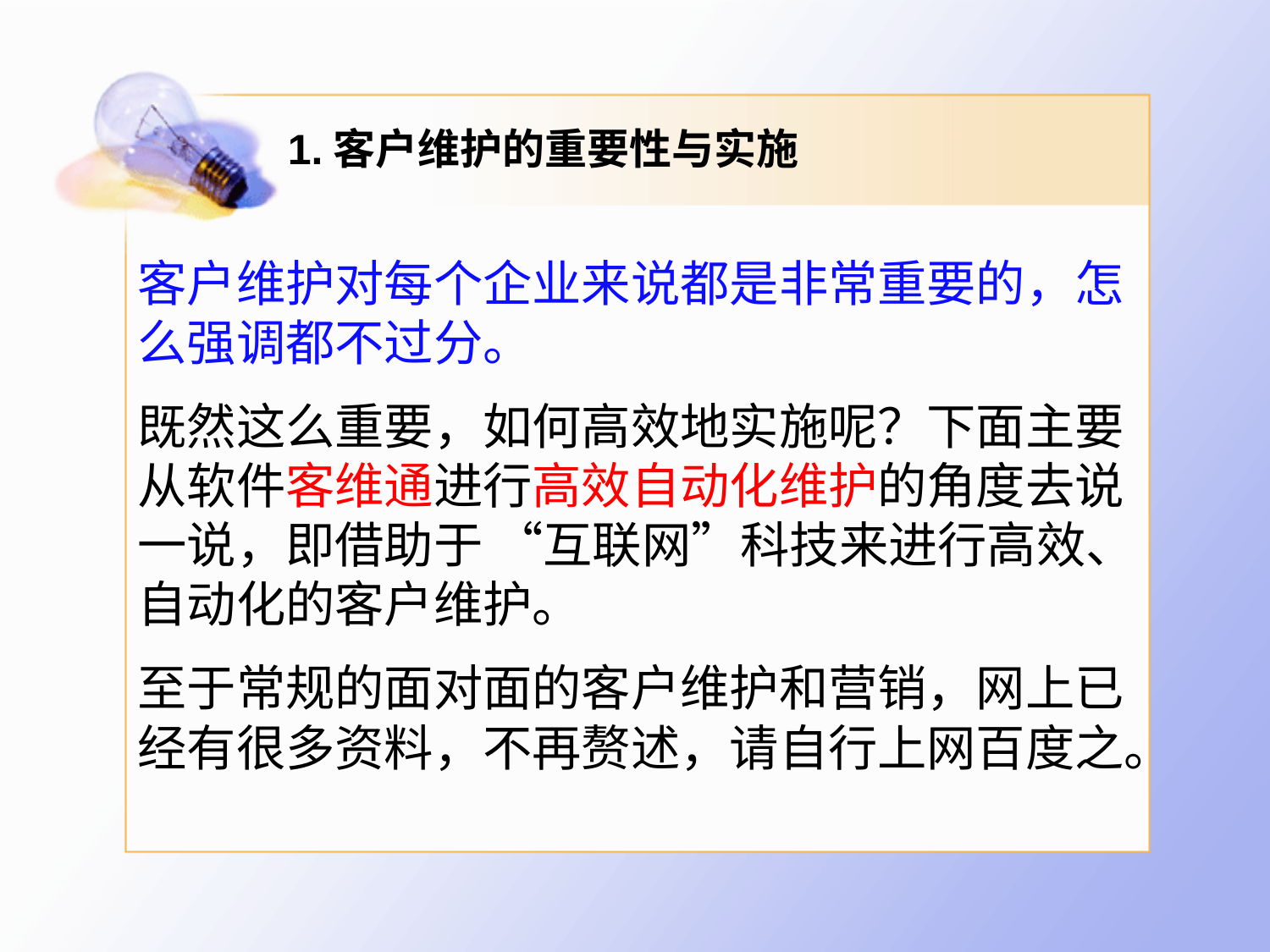

# 1.客户维护的重要性与实施
客户维护对每个企业来说都是非常重要的，怎么强调都不过分。
既然这么重要，如何高效地实施呢？下面主要从软件客维通进行高效自动化维护的角度去说一说，即借助于 “互联网”科技来进行高效、自动化的客户维护。
至于常规的面对面的客户维护和营销，网上已经有很多资料，不再赘述，请自行上网百度之。